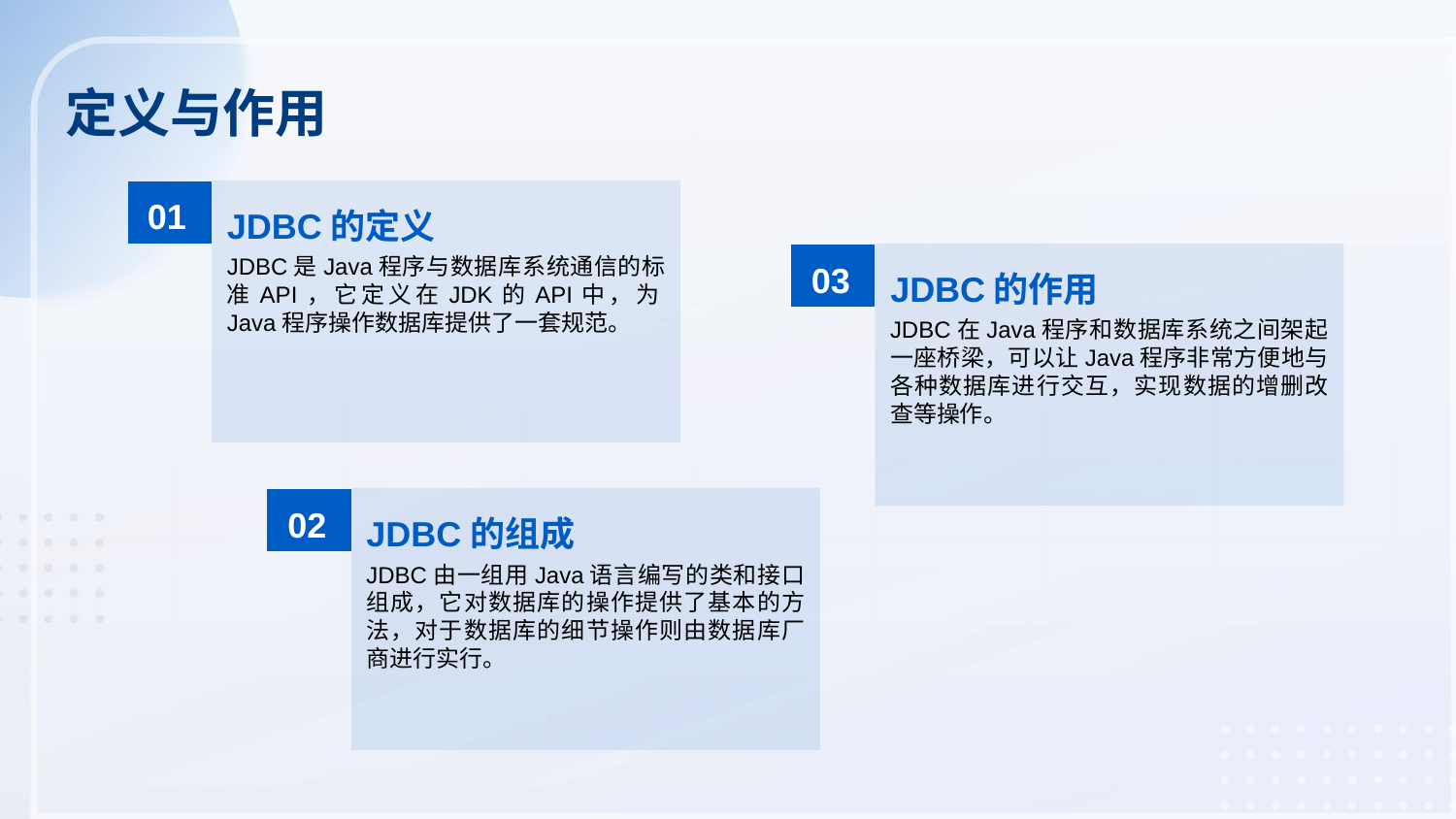

定义与作用
01

JDBC的定义
JDBC是Java程序与数据库系统通信的标准API，它定义在JDK的API中，为Java程序操作数据库提供了一套规范。
03

JDBC的作用
JDBC在Java程序和数据库系统之间架起一座桥梁，可以让Java程序非常方便地与各种数据库进行交互，实现数据的增删改查等操作。
02

JDBC的组成
JDBC由一组用Java语言编写的类和接口组成，它对数据库的操作提供了基本的方法，对于数据库的细节操作则由数据库厂商进行实行。